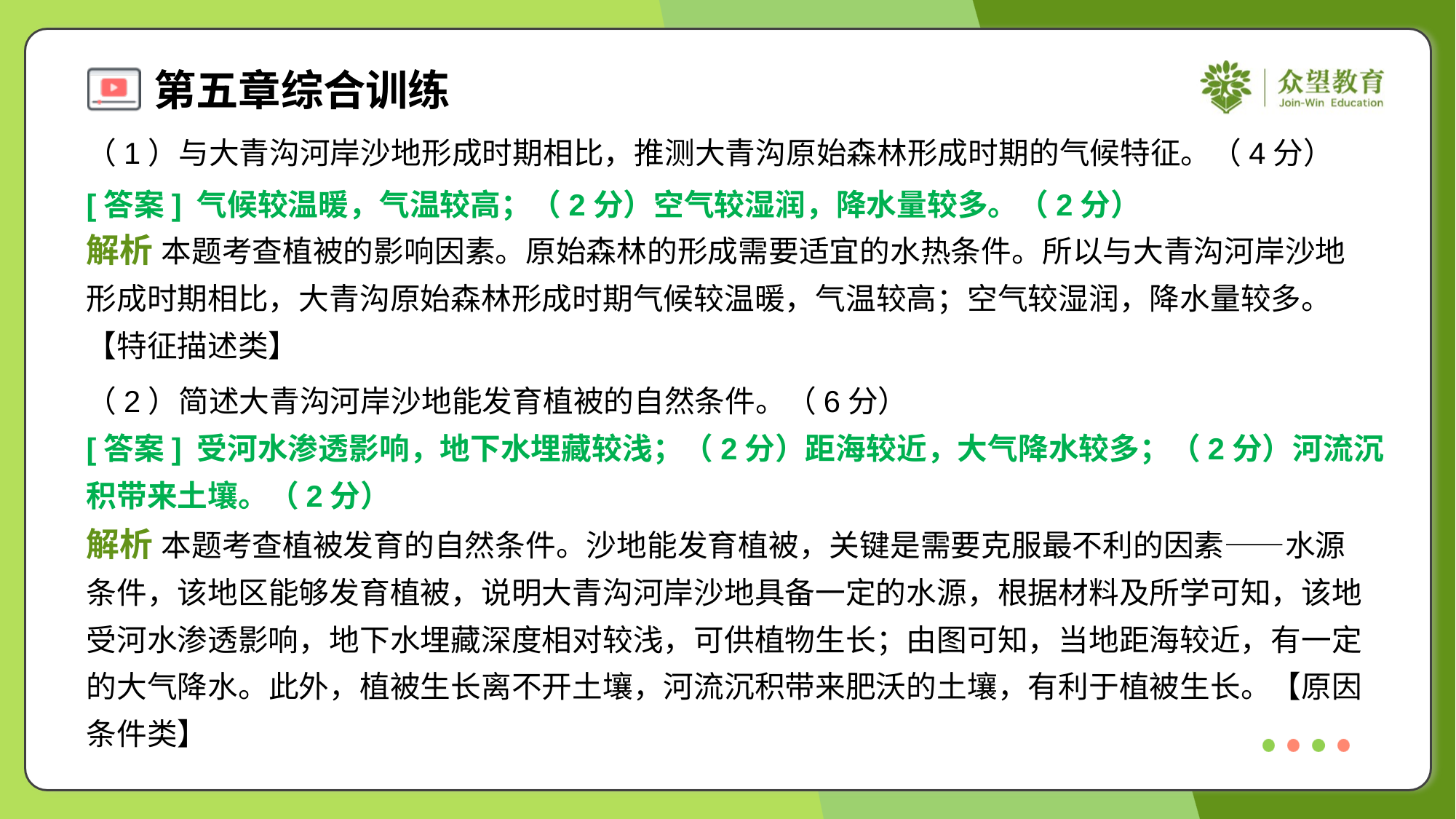

（1）与大青沟河岸沙地形成时期相比，推测大青沟原始森林形成时期的气候特征。（4分）
[答案] 气候较温暖，气温较高；（2分）空气较湿润，降水量较多。（2分）
解析 本题考查植被的影响因素。原始森林的形成需要适宜的水热条件。所以与大青沟河岸沙地
形成时期相比，大青沟原始森林形成时期气候较温暖，气温较高；空气较湿润，降水量较多。
【特征描述类】
（2）简述大青沟河岸沙地能发育植被的自然条件。（6分）
[答案] 受河水渗透影响，地下水埋藏较浅；（2分）距海较近，大气降水较多；（2分）河流沉
积带来土壤。（2分）
解析 本题考查植被发育的自然条件。沙地能发育植被，关键是需要克服最不利的因素——水源
条件，该地区能够发育植被，说明大青沟河岸沙地具备一定的水源，根据材料及所学可知，该地
受河水渗透影响，地下水埋藏深度相对较浅，可供植物生长；由图可知，当地距海较近，有一定
的大气降水。此外，植被生长离不开土壤，河流沉积带来肥沃的土壤，有利于植被生长。【原因
条件类】